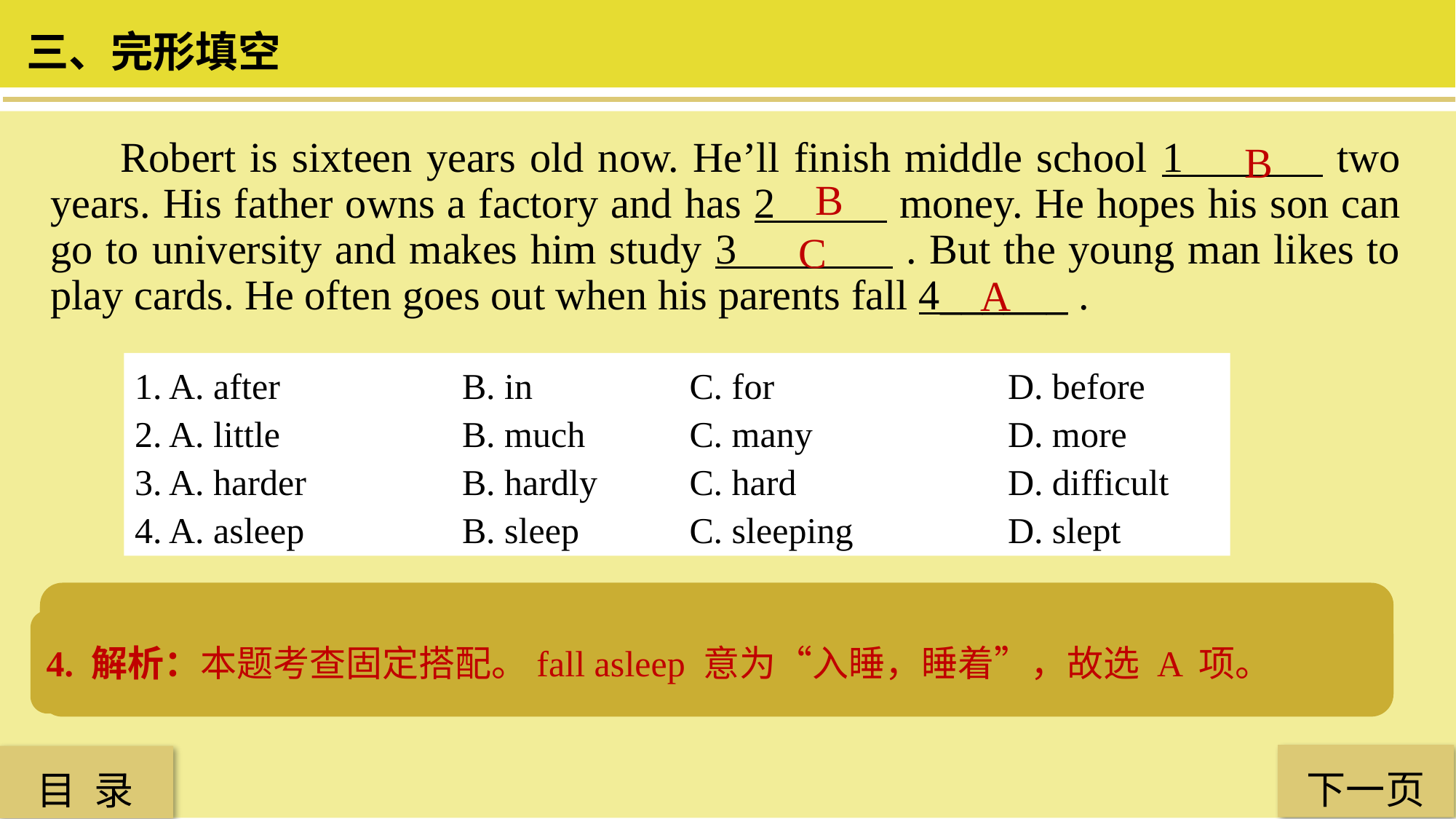

三、完形填空
     Robert is sixteen years old now. He’ll finish middle school 1           two years. His father owns a factory and has 2          money. He hopes his son can go to university and makes him study 3             . But the young man likes to play cards. He often goes out when his parents fall 4______ .
B
B
C
A
1. A. after 		B. in 		 C. for 			D. before
2. A. little 		B. much 	 C. many 		D. more
3. A. harder 		B. hardly 	 C. hard 		D. difficult
4. A. asleep 		B. sleep 	 C. sleeping 		D. slept
1. 解析：本题考查介词的词义辨析。由前半句“He’ll finish...”可知表示将来的时间，A 项after+ 时间段表示已经过去的时间，B 项 in+ 时间段表示将来的时间，故选 B 项。
3. 解析：本题考查副词。C 项 hard 在这里作副词修饰动词 study。故选 C 项。
2. 解析：本题考查形容词。根据前半句“His father owns a factory.”可知他父亲有钱，money为不可数名词。故选 B 项。
4. 解析：本题考查固定搭配。fall asleep 意为“入睡，睡着”，故选 A 项。